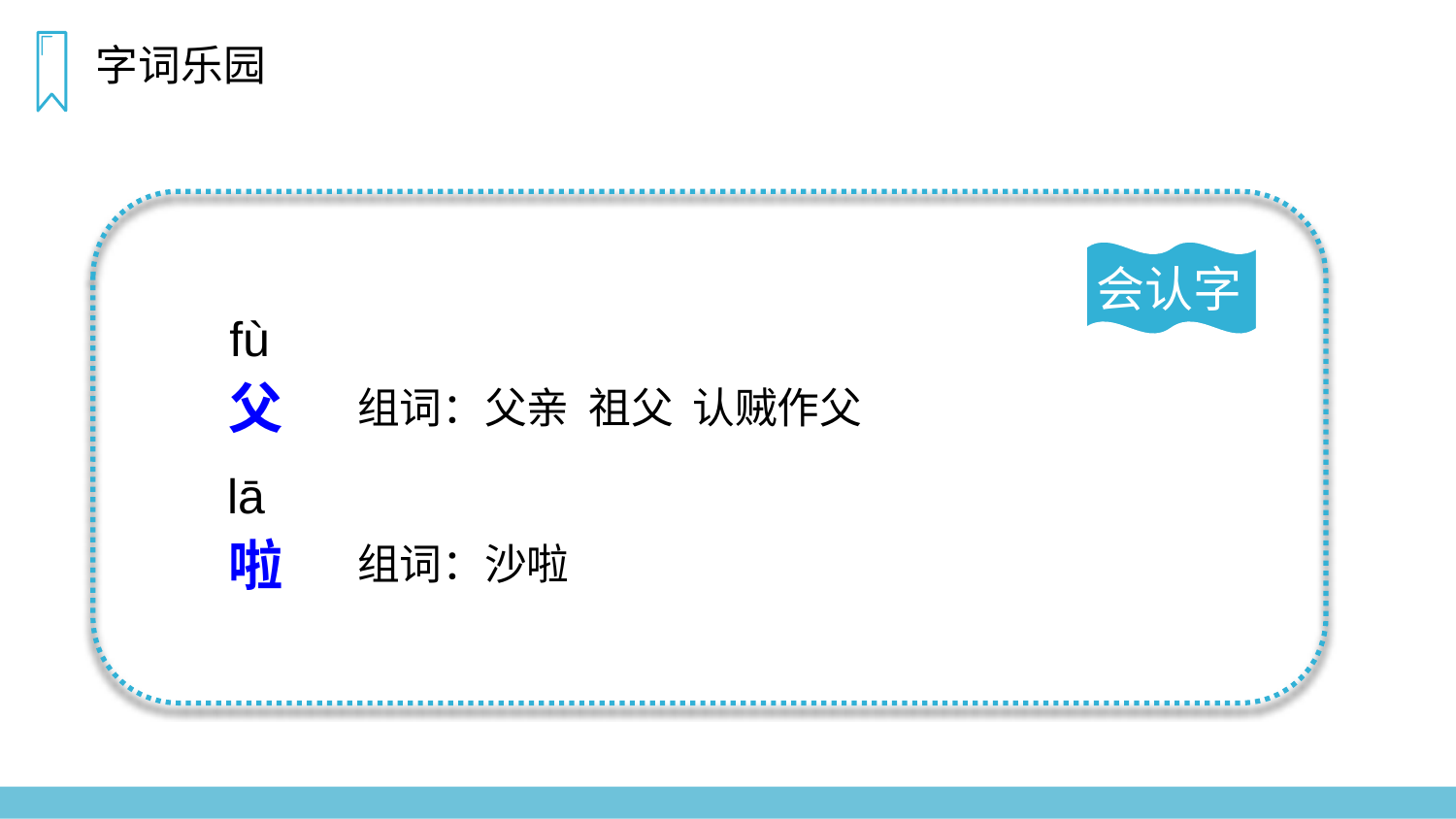

字词乐园

会认字
fù
父
组词：父亲  祖父  认贼作父
lā
啦
组词：沙啦